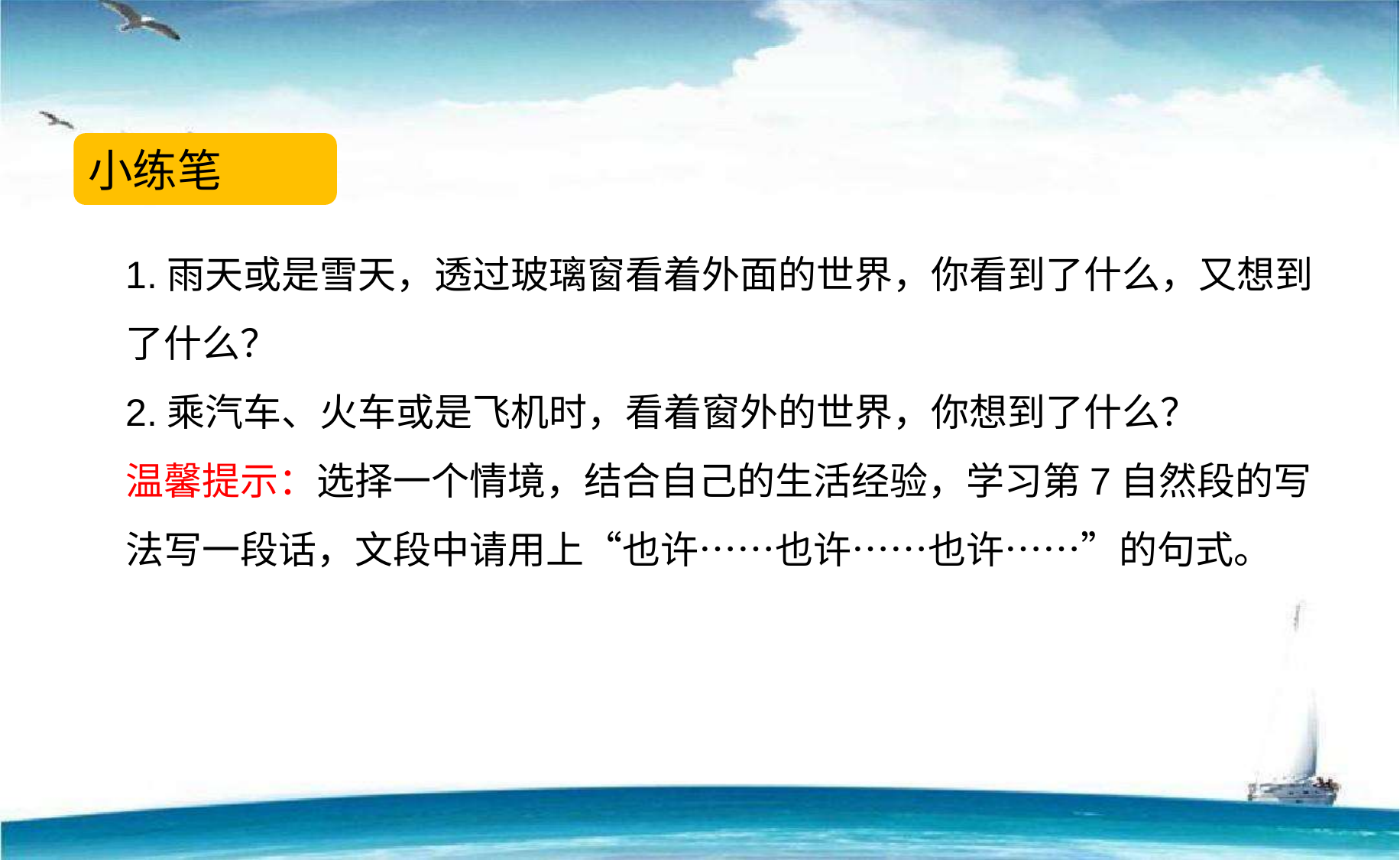

小练笔
1.雨天或是雪天，透过玻璃窗看着外面的世界，你看到了什么，又想到了什么？
2.乘汽车、火车或是飞机时，看着窗外的世界，你想到了什么？
温馨提示：选择一个情境，结合自己的生活经验，学习第7自然段的写法写一段话，文段中请用上“也许……也许……也许……”的句式。